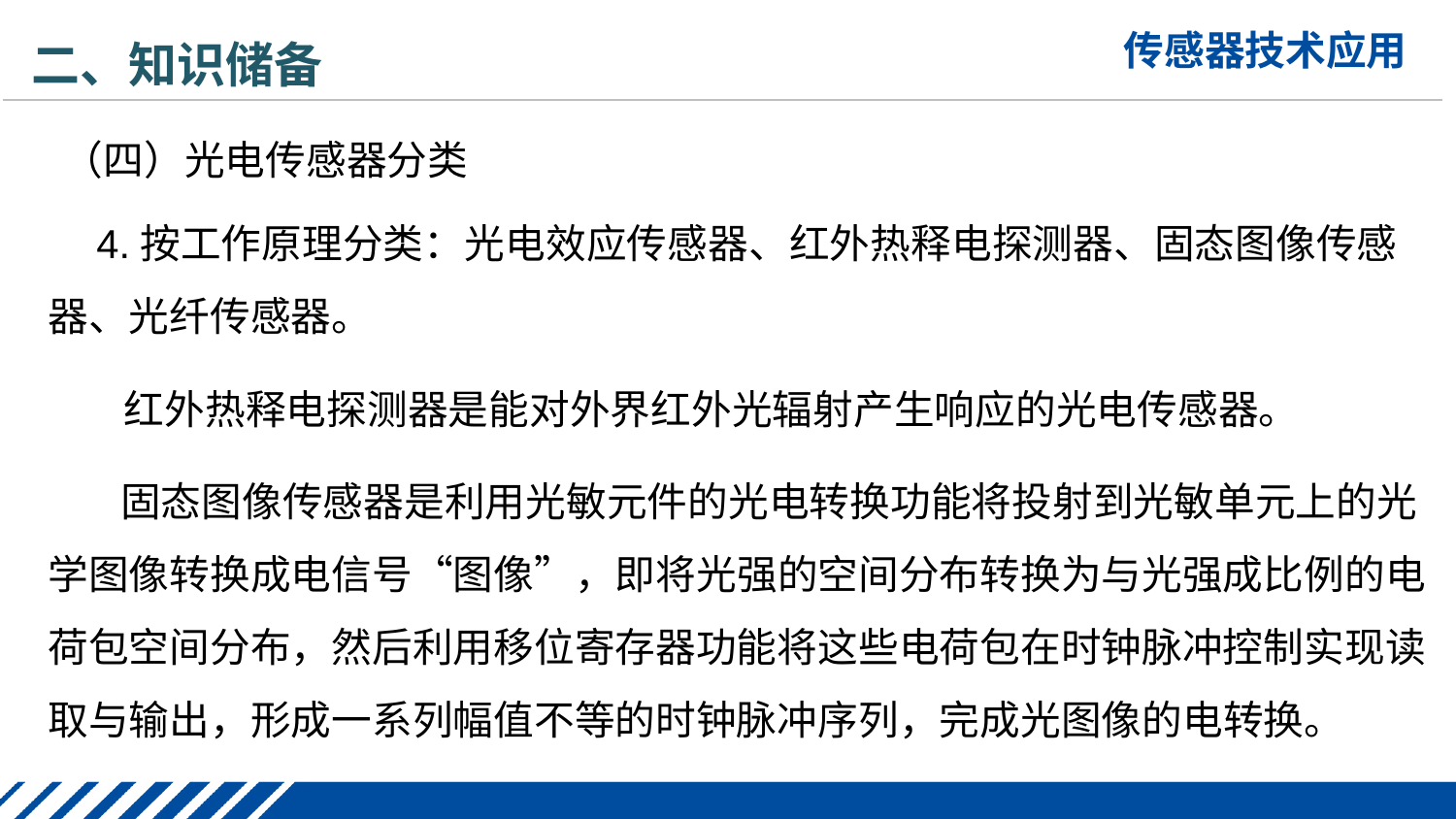

二、知识储备
（四）光电传感器分类
4.按工作原理分类：光电效应传感器、红外热释电探测器、固态图像传感器、光纤传感器。
      红外热释电探测器是能对外界红外光辐射产生响应的光电传感器。
       固态图像传感器是利用光敏元件的光电转换功能将投射到光敏单元上的光学图像转换成电信号“图像”，即将光强的空间分布转换为与光强成比例的电荷包空间分布，然后利用移位寄存器功能将这些电荷包在时钟脉冲控制实现读取与输出，形成一系列幅值不等的时钟脉冲序列，完成光图像的电转换。